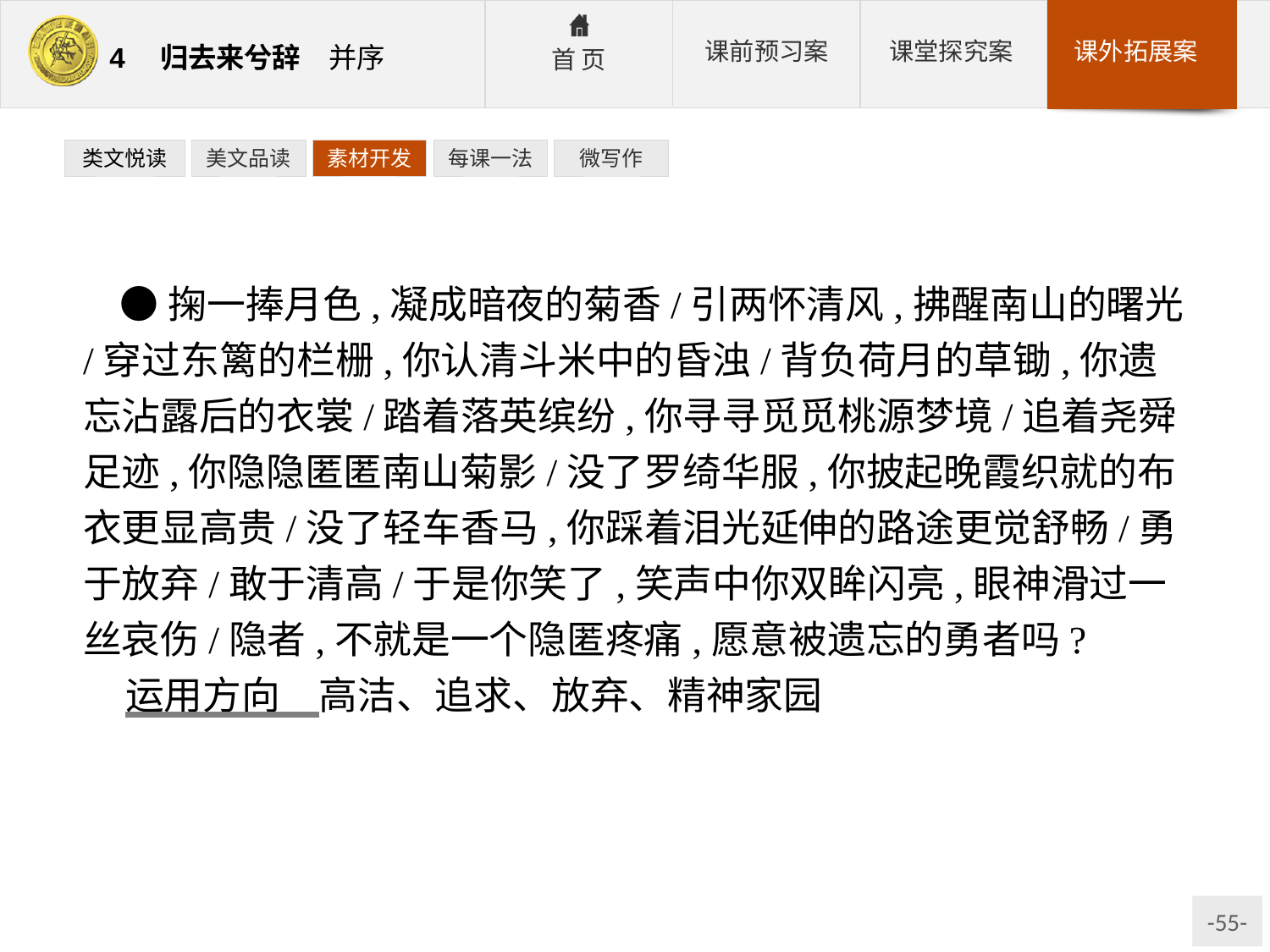

类文悦读
美文品读
素材开发
每课一法
微写作
●掬一捧月色,凝成暗夜的菊香/引两怀清风,拂醒南山的曙光/穿过东篱的栏栅,你认清斗米中的昏浊/背负荷月的草锄,你遗忘沾露后的衣裳/踏着落英缤纷,你寻寻觅觅桃源梦境/追着尧舜足迹,你隐隐匿匿南山菊影/没了罗绮华服,你披起晚霞织就的布衣更显高贵/没了轻车香马,你踩着泪光延伸的路途更觉舒畅/勇于放弃/敢于清高/于是你笑了,笑声中你双眸闪亮,眼神滑过一丝哀伤/隐者,不就是一个隐匿疼痛,愿意被遗忘的勇者吗?
运用方向　高洁、追求、放弃、精神家园